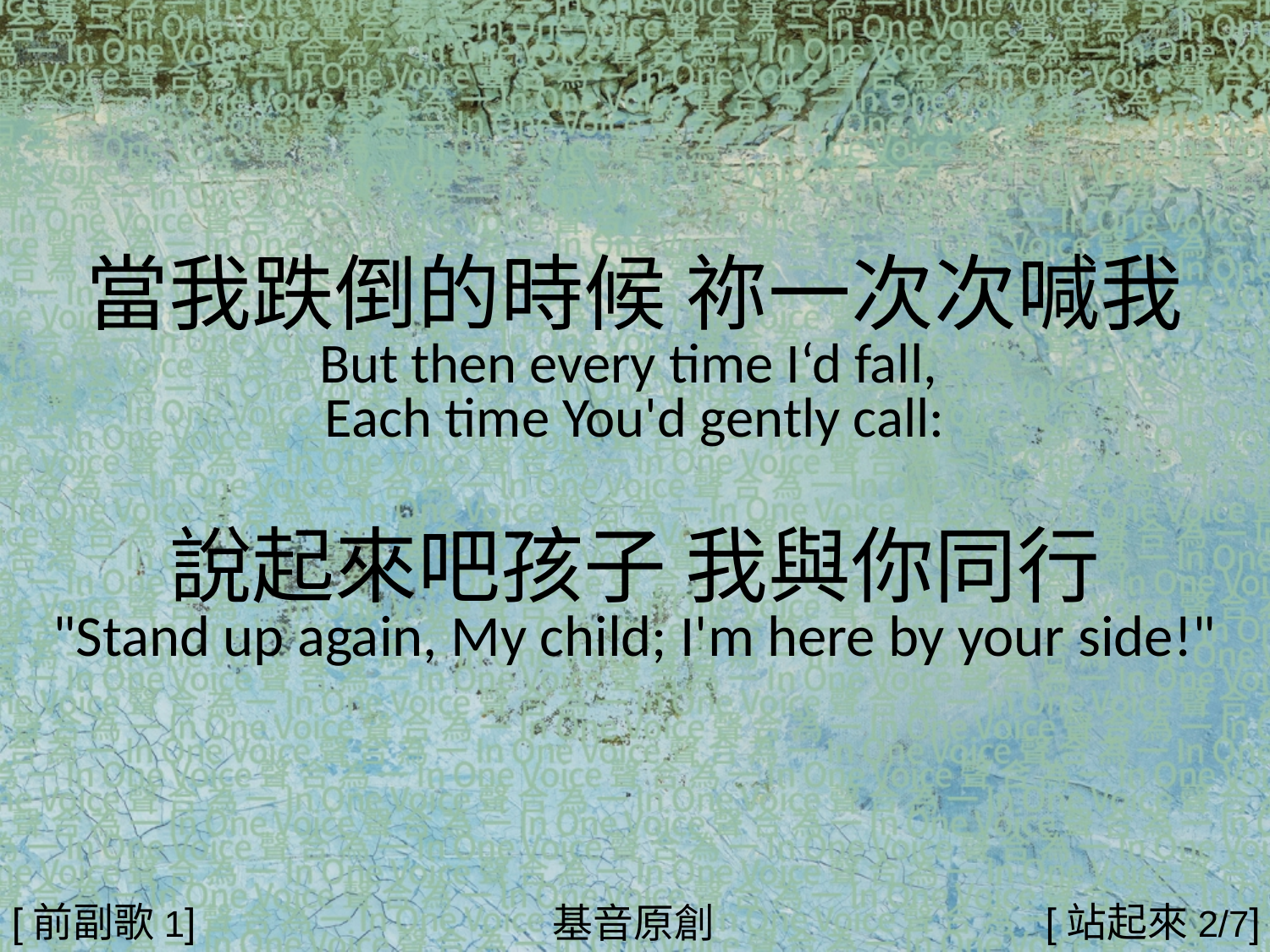

當我跌倒的時候 祢一次次喊我
But then every time I‘d fall,
Each time You'd gently call:

說起來吧孩子 我與你同行
"Stand up again, My child; I'm here by your side!"
#

[前副歌1]
[站起來2/7]
基音原創